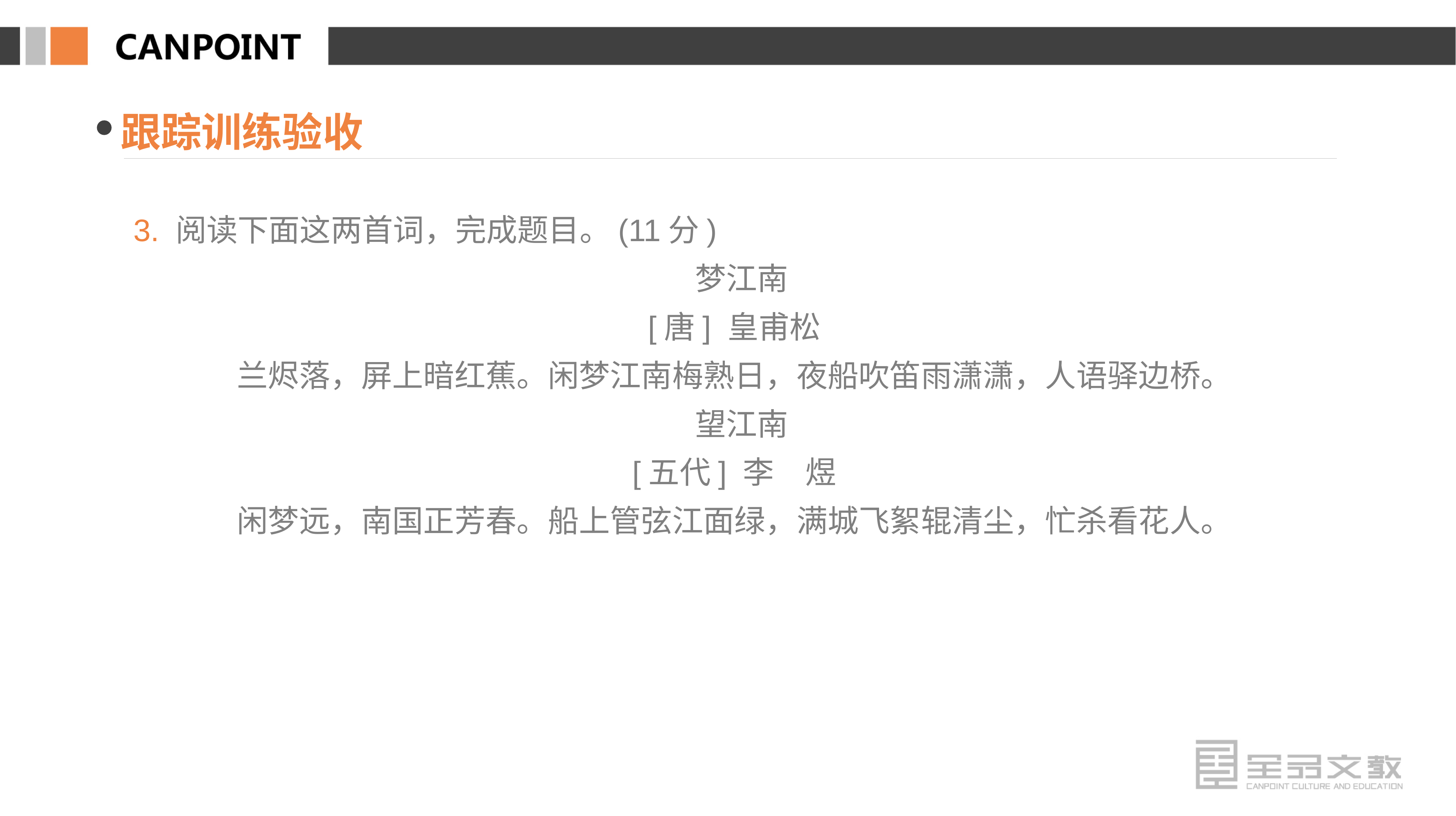

跟踪训练验收

3. 阅读下面这两首词，完成题目。(11分)
 梦江南
[唐] 皇甫松
兰烬落，屏上暗红蕉。闲梦江南梅熟日，夜船吹笛雨潇潇，人语驿边桥。
 望江南
[五代] 李　煜
闲梦远，南国正芳春。船上管弦江面绿，满城飞絮辊清尘，忙杀看花人。